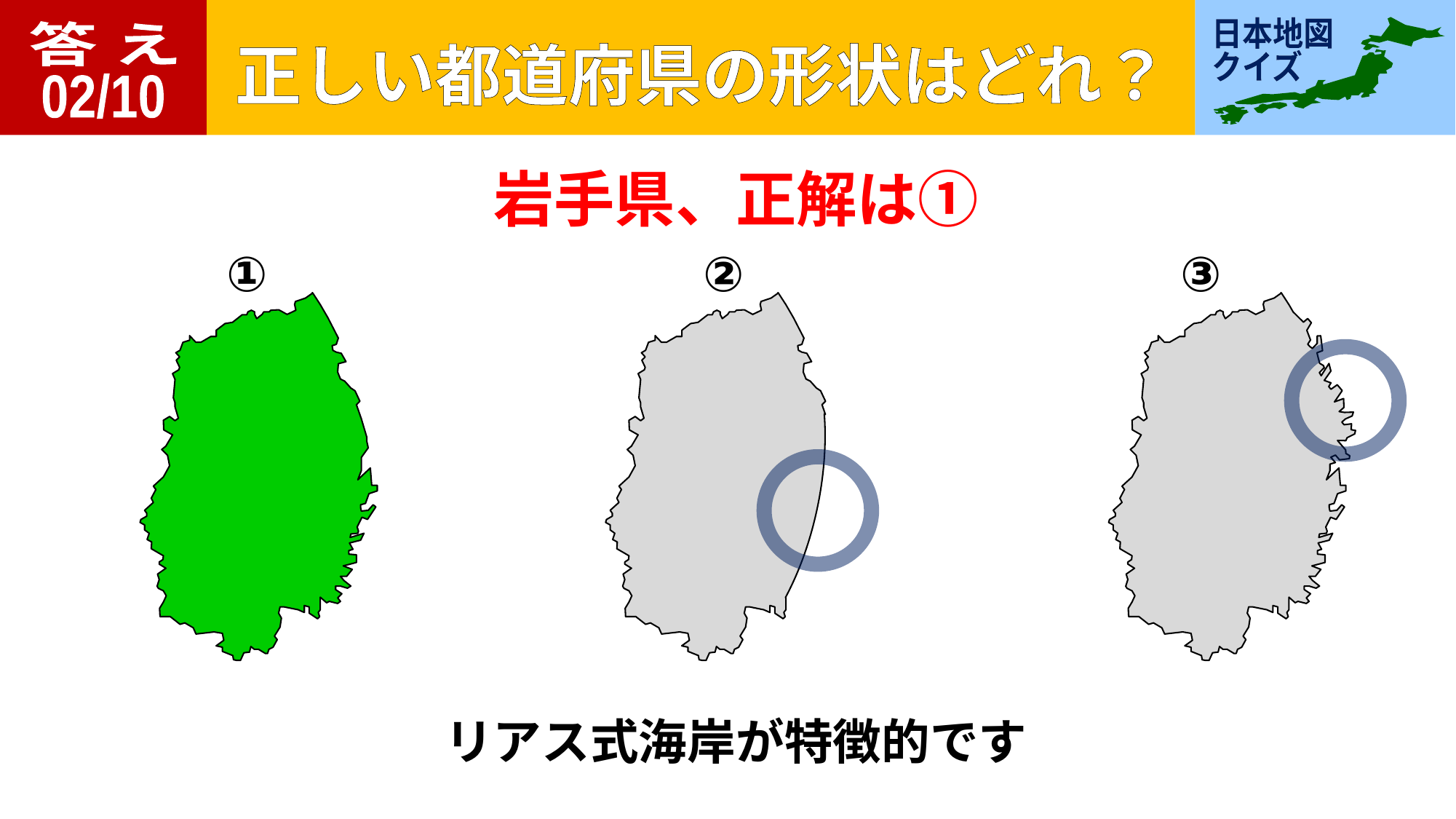

答 え
02/10
岩手県、正解は①
①
②
③

リアス式海岸が特徴的です